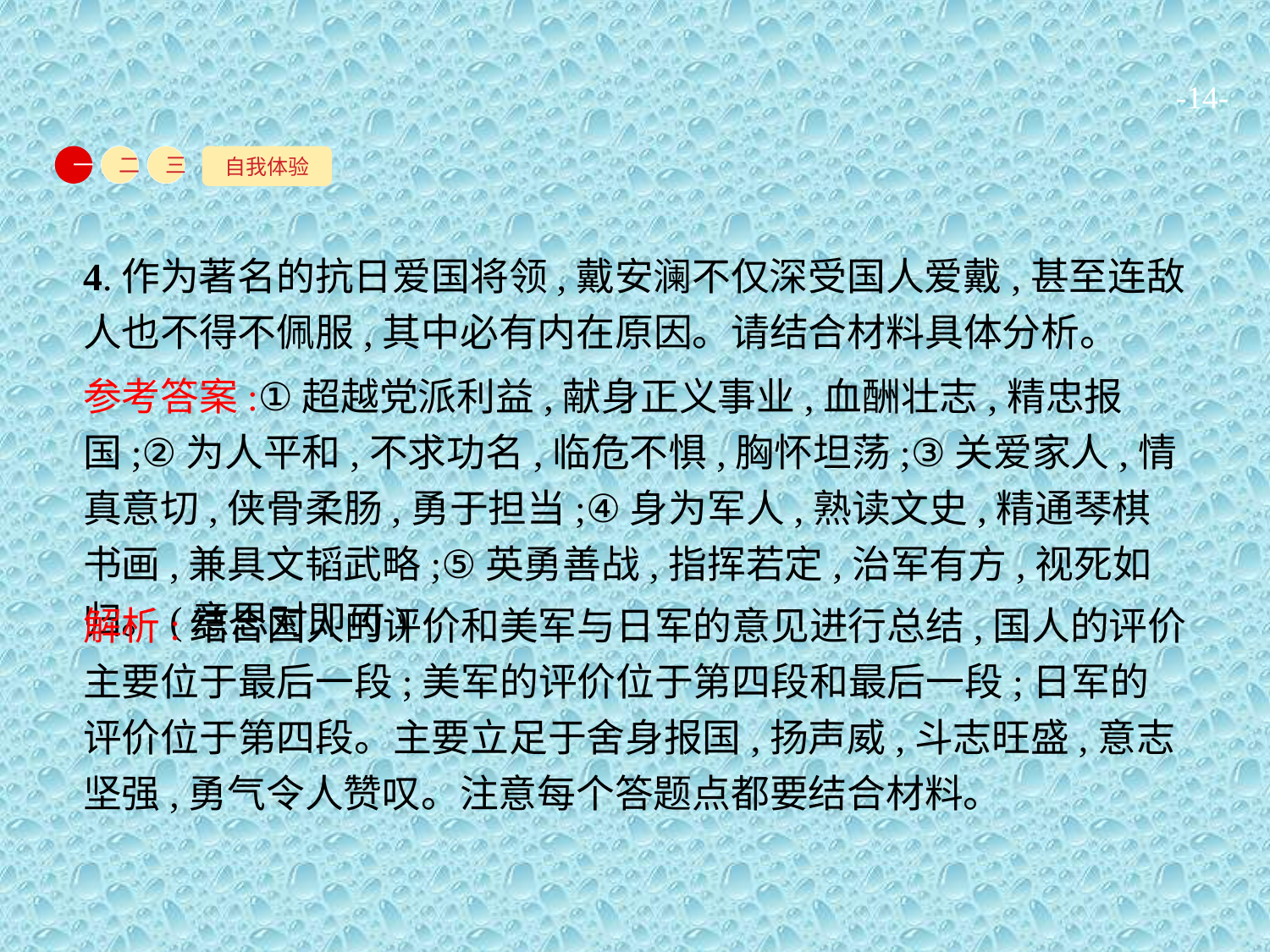

-14-
自我体验
一
二
三
4.作为著名的抗日爱国将领,戴安澜不仅深受国人爱戴,甚至连敌人也不得不佩服,其中必有内在原因。请结合材料具体分析。
参考答案:①超越党派利益,献身正义事业,血酬壮志,精忠报国;②为人平和,不求功名,临危不惧,胸怀坦荡;③关爱家人,情真意切,侠骨柔肠,勇于担当;④身为军人,熟读文史,精通琴棋书画,兼具文韬武略;⑤英勇善战,指挥若定,治军有方,视死如归。(意思对即可)
解析:结合国人的评价和美军与日军的意见进行总结,国人的评价主要位于最后一段;美军的评价位于第四段和最后一段;日军的评价位于第四段。主要立足于舍身报国,扬声威,斗志旺盛,意志坚强,勇气令人赞叹。注意每个答题点都要结合材料。